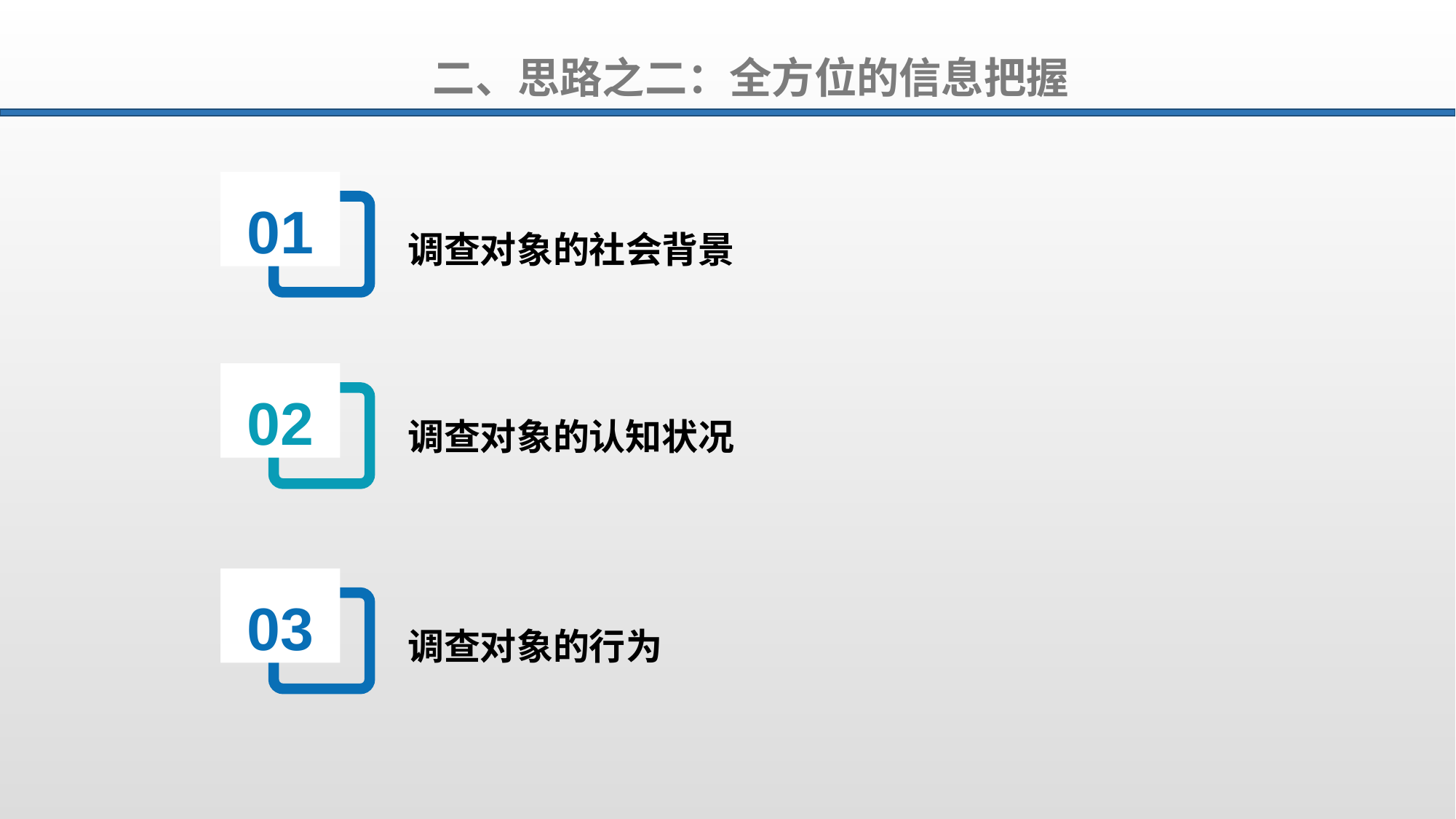

二、思路之二：全方位的信息把握

01

调查对象的社会背景
02

调查对象的认知状况
03

调查对象的行为